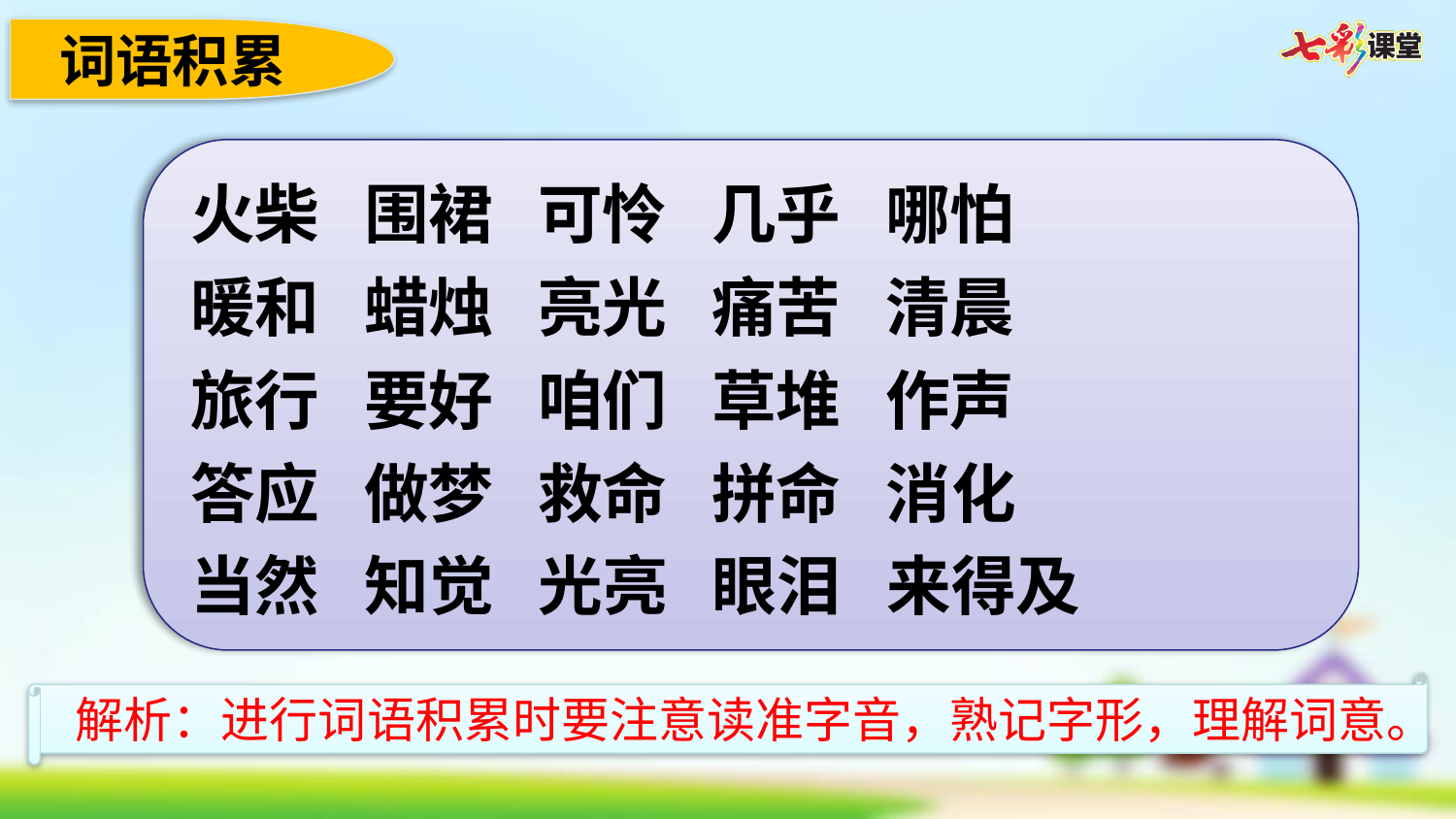

词语积累

火柴   围裙   可怜   几乎   哪怕
暖和   蜡烛   亮光   痛苦   清晨
旅行   要好   咱们   草堆   作声
答应   做梦   救命   拼命   消化
当然   知觉   光亮   眼泪   来得及
解析：进行词语积累时要注意读准字音，熟记字形，理解词意。